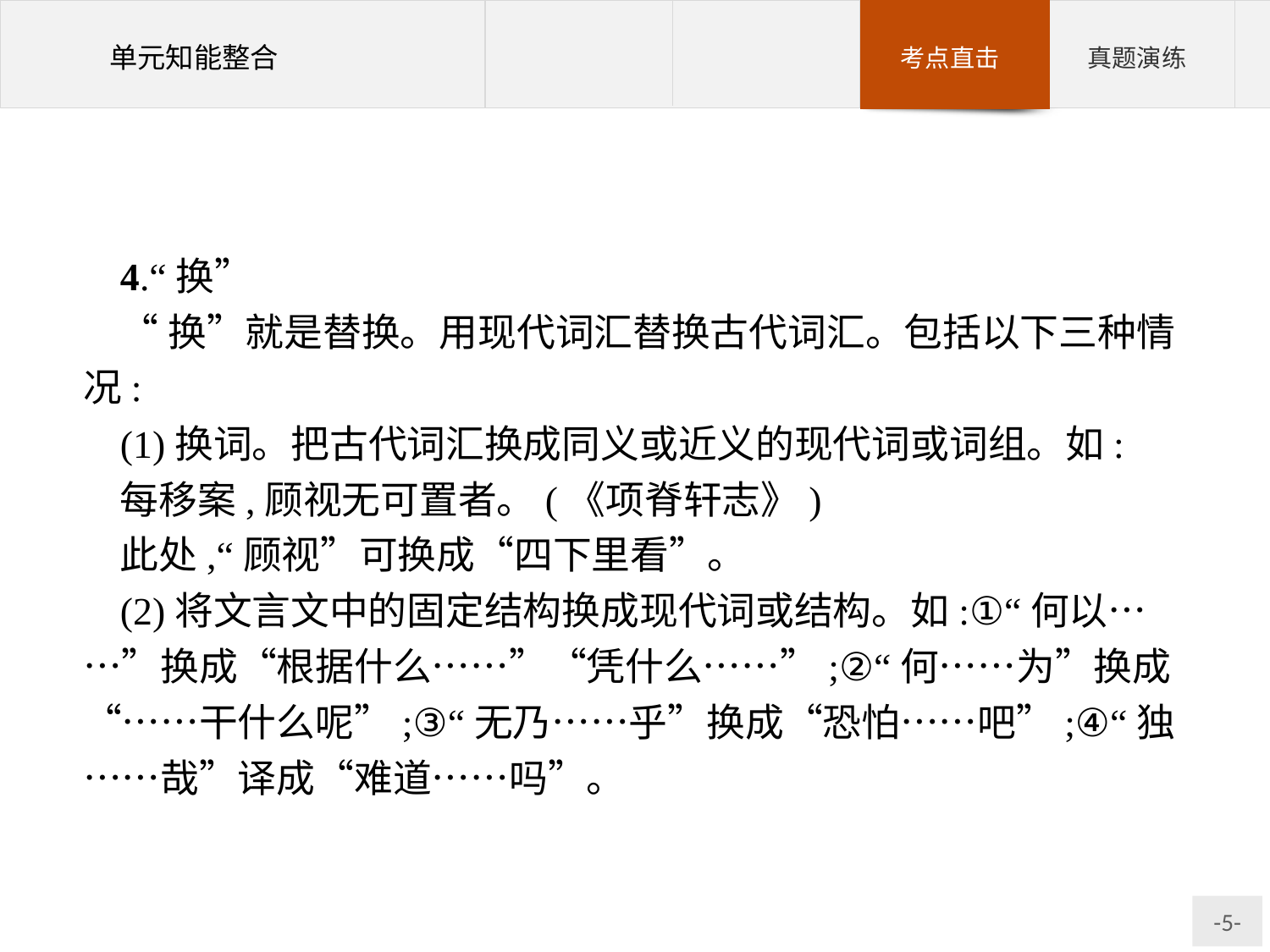

4.“换”
“换”就是替换。用现代词汇替换古代词汇。包括以下三种情况:
(1)换词。把古代词汇换成同义或近义的现代词或词组。如:
每移案,顾视无可置者。(《项脊轩志》)
此处,“顾视”可换成“四下里看”。
(2)将文言文中的固定结构换成现代词或结构。如:①“何以……”换成“根据什么……”“凭什么……”;②“何……为”换成“……干什么呢”;③“无乃……乎”换成“恐怕……吧”;④“独……哉”译成“难道……吗”。